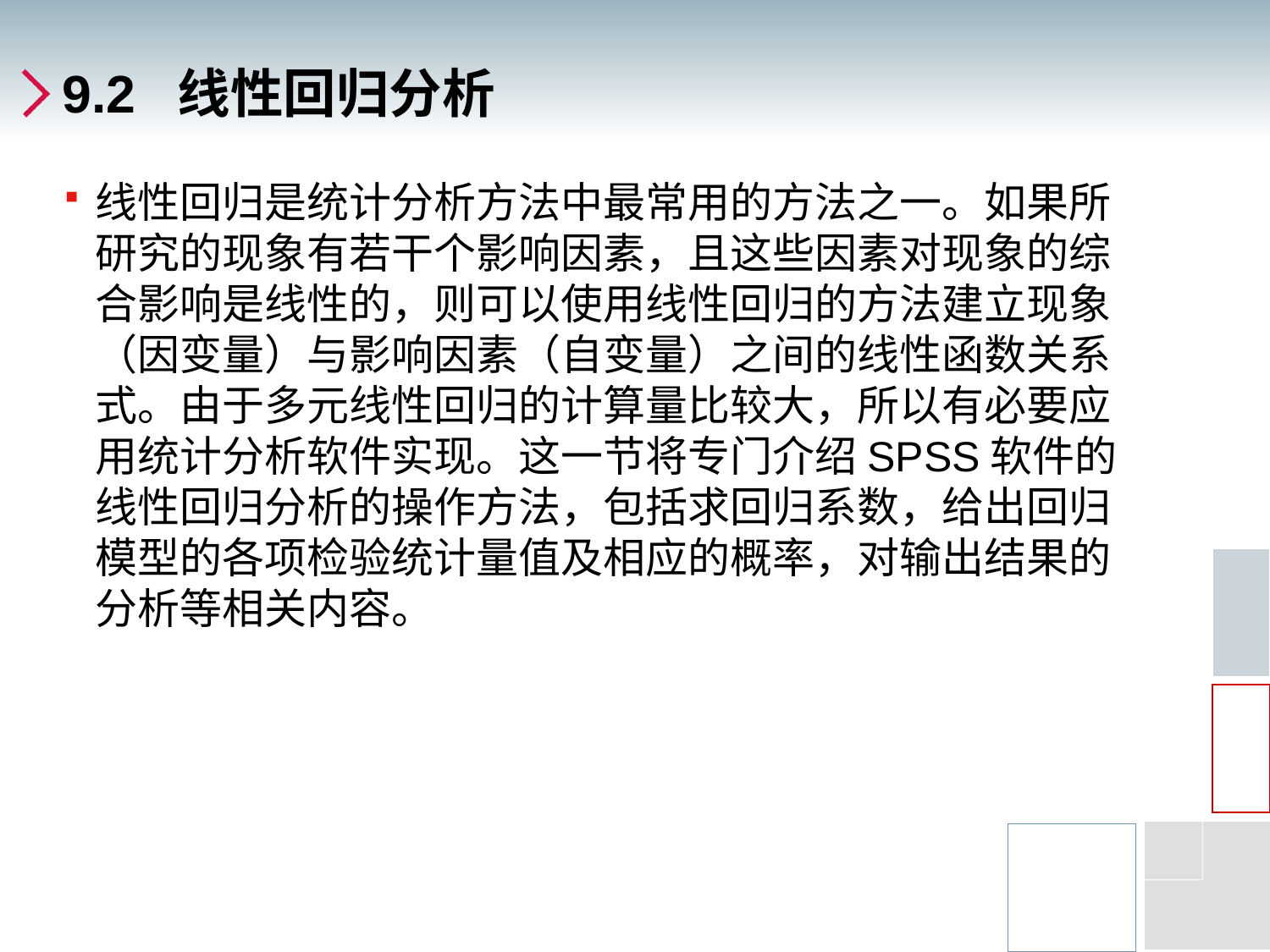

# 9.2  线性回归分析
线性回归是统计分析方法中最常用的方法之一。如果所研究的现象有若干个影响因素，且这些因素对现象的综合影响是线性的，则可以使用线性回归的方法建立现象 （因变量）与影响因素（自变量）之间的线性函数关系式。由于多元线性回归的计算量比较大，所以有必要应用统计分析软件实现。这一节将专门介绍SPSS软件的线性回归分析的操作方法，包括求回归系数，给出回归模型的各项检验统计量值及相应的概率，对输出结果的分析等相关内容。